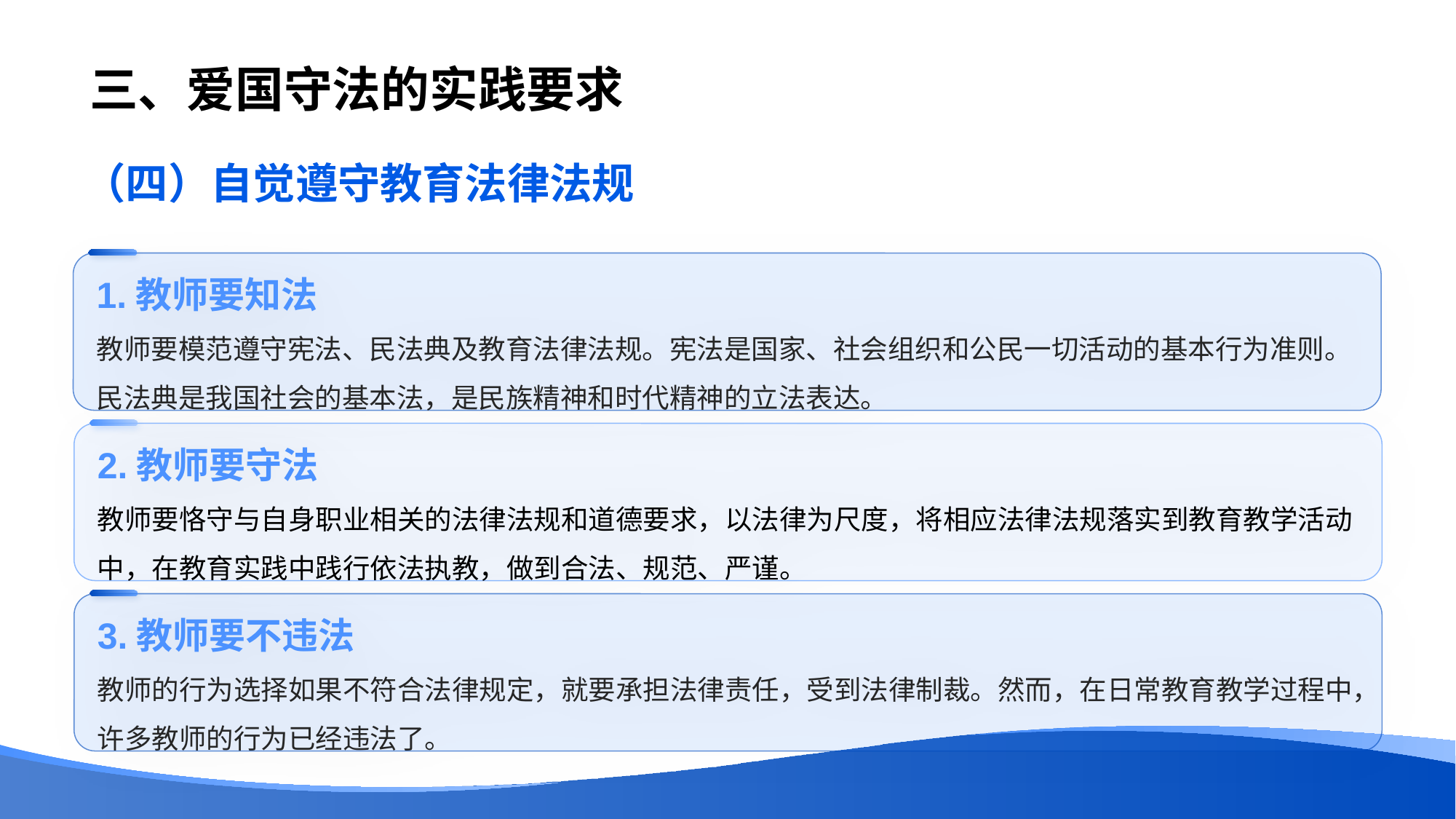

# 三、爱国守法的实践要求
（四）自觉遵守教育法律法规

1.教师要知法
教师要模范遵守宪法、民法典及教育法律法规。宪法是国家、社会组织和公民一切活动的基本行为准则。民法典是我国社会的基本法，是民族精神和时代精神的立法表达。

2.教师要守法
教师要恪守与自身职业相关的法律法规和道德要求，以法律为尺度，将相应法律法规落实到教育教学活动中，在教育实践中践行依法执教，做到合法、规范、严谨。

3.教师要不违法
教师的行为选择如果不符合法律规定，就要承担法律责任，受到法律制裁。然而，在日常教育教学过程中，许多教师的行为已经违法了。